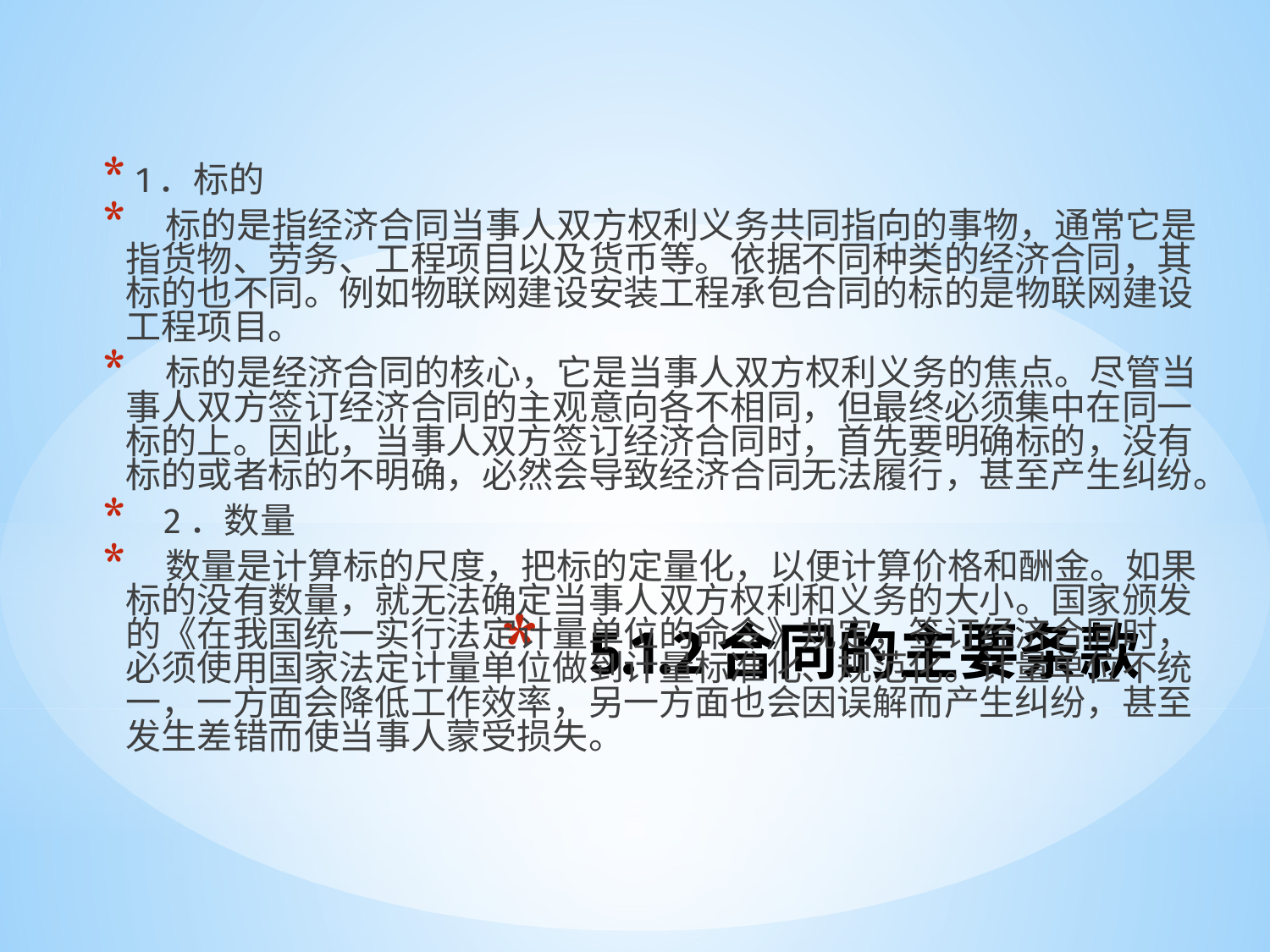

1．标的
    标的是指经济合同当事人双方权利义务共同指向的事物，通常它是指货物、劳务、工程项目以及货币等。依据不同种类的经济合同，其标的也不同。例如物联网建设安装工程承包合同的标的是物联网建设工程项目。
    标的是经济合同的核心，它是当事人双方权利义务的焦点。尽管当事人双方签订经济合同的主观意向各不相同，但最终必须集中在同一标的上。因此，当事人双方签订经济合同时，首先要明确标的，没有标的或者标的不明确，必然会导致经济合同无法履行，甚至产生纠纷。
    2．数量
    数量是计算标的尺度，把标的定量化，以便计算价格和酬金。如果标的没有数量，就无法确定当事人双方权利和义务的大小。国家颁发的《在我国统一实行法定计量单位的命令》规定，签订经济合同时，必须使用国家法定计量单位做到计量标准化、规范化。计量单位不统一，一方面会降低工作效率，另一方面也会因误解而产生纠纷，甚至发生差错而使当事人蒙受损失。
# 5.1.2合同的主要条款